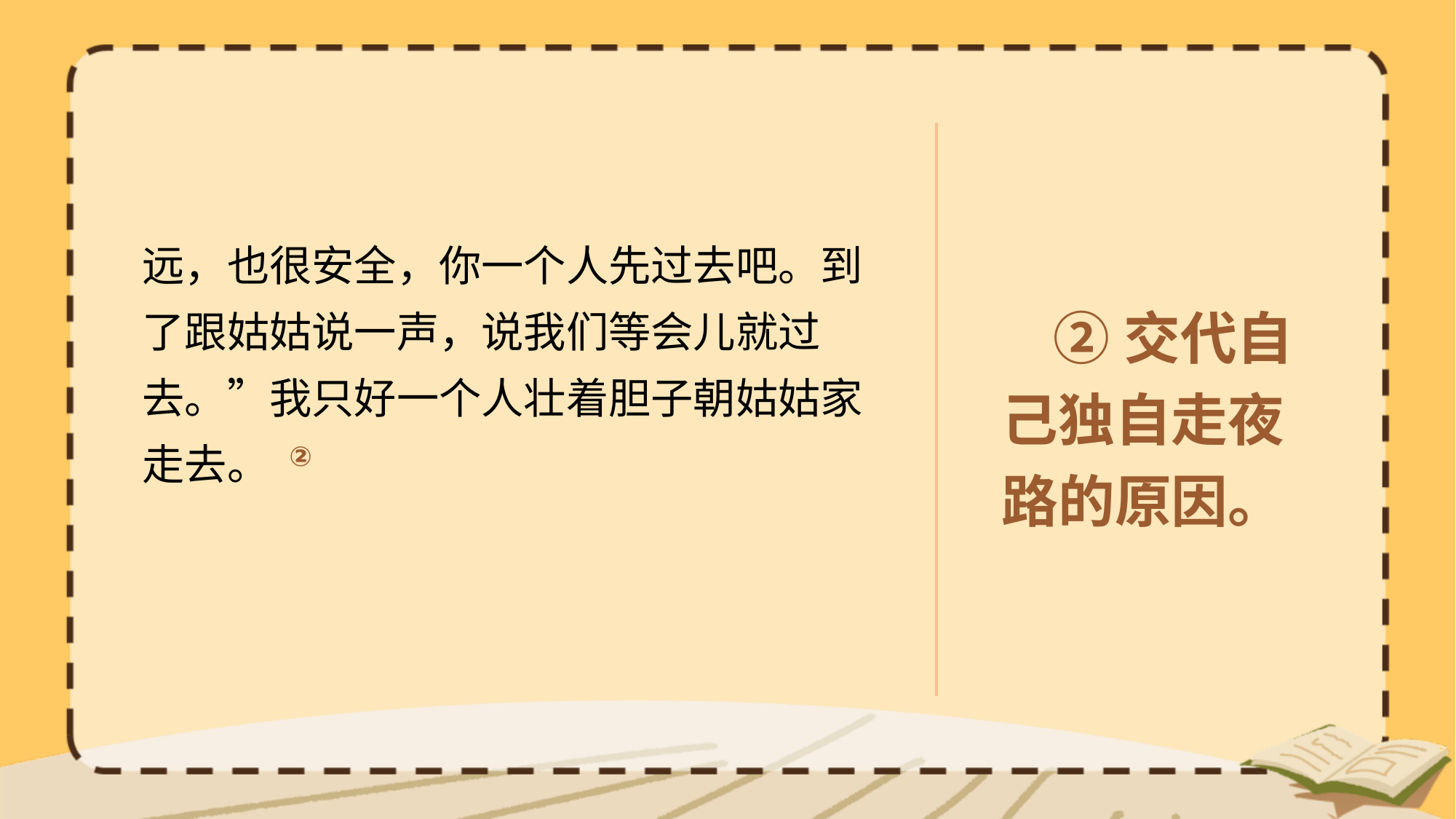

远，也很安全，你一个人先过去吧。到了跟姑姑说一声，说我们等会儿就过去。”我只好一个人壮着胆子朝姑姑家走去。
    ②交代自己独自走夜路的原因。
②